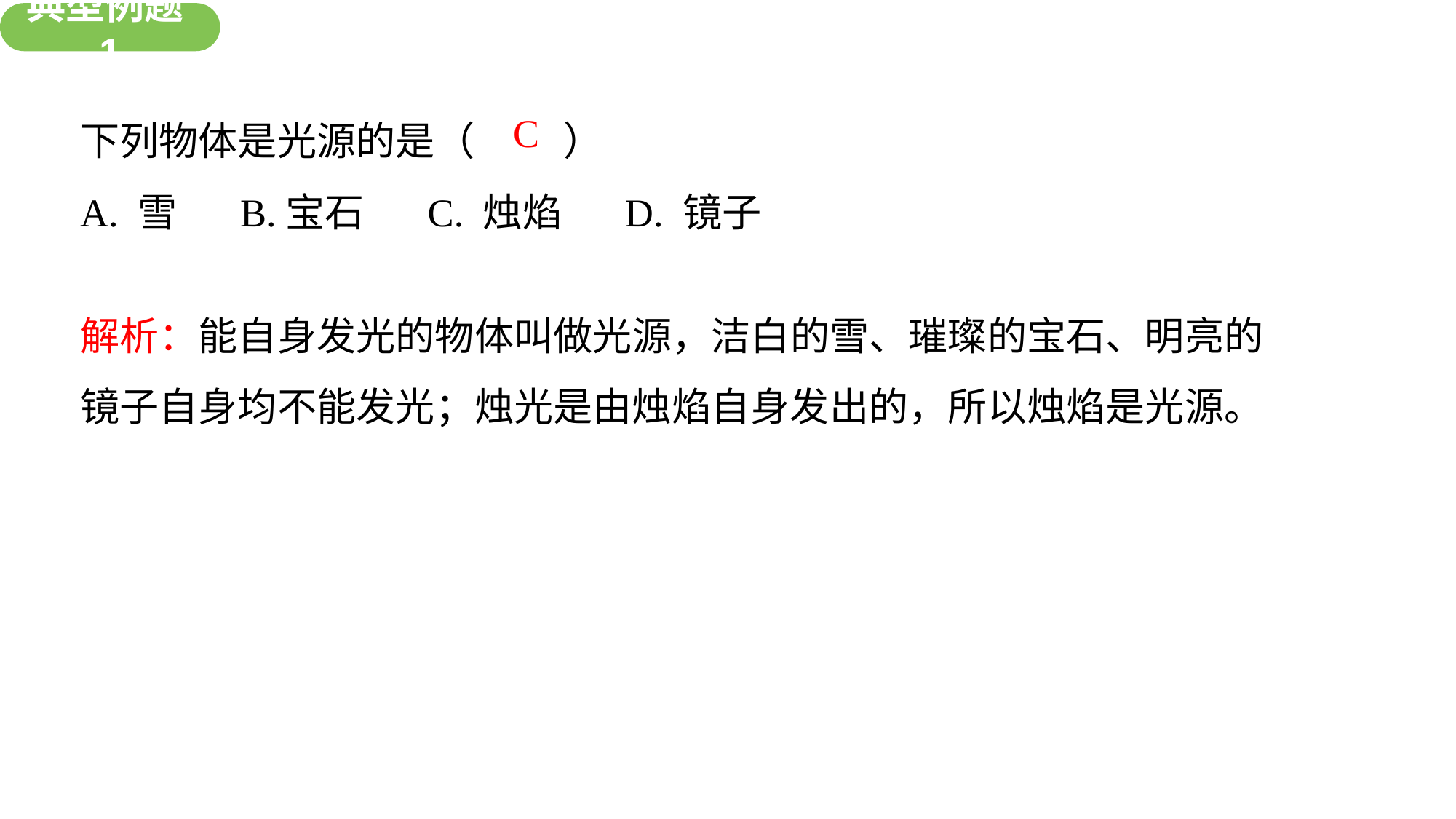

新知探究
典型例题1
下列物体是光源的是（          ）
A. 雪      B.宝石      C. 烛焰      D. 镜子
C
解析：能自身发光的物体叫做光源，洁白的雪、璀璨的宝石、明亮的镜子自身均不能发光；烛光是由烛焰自身发出的，所以烛焰是光源。